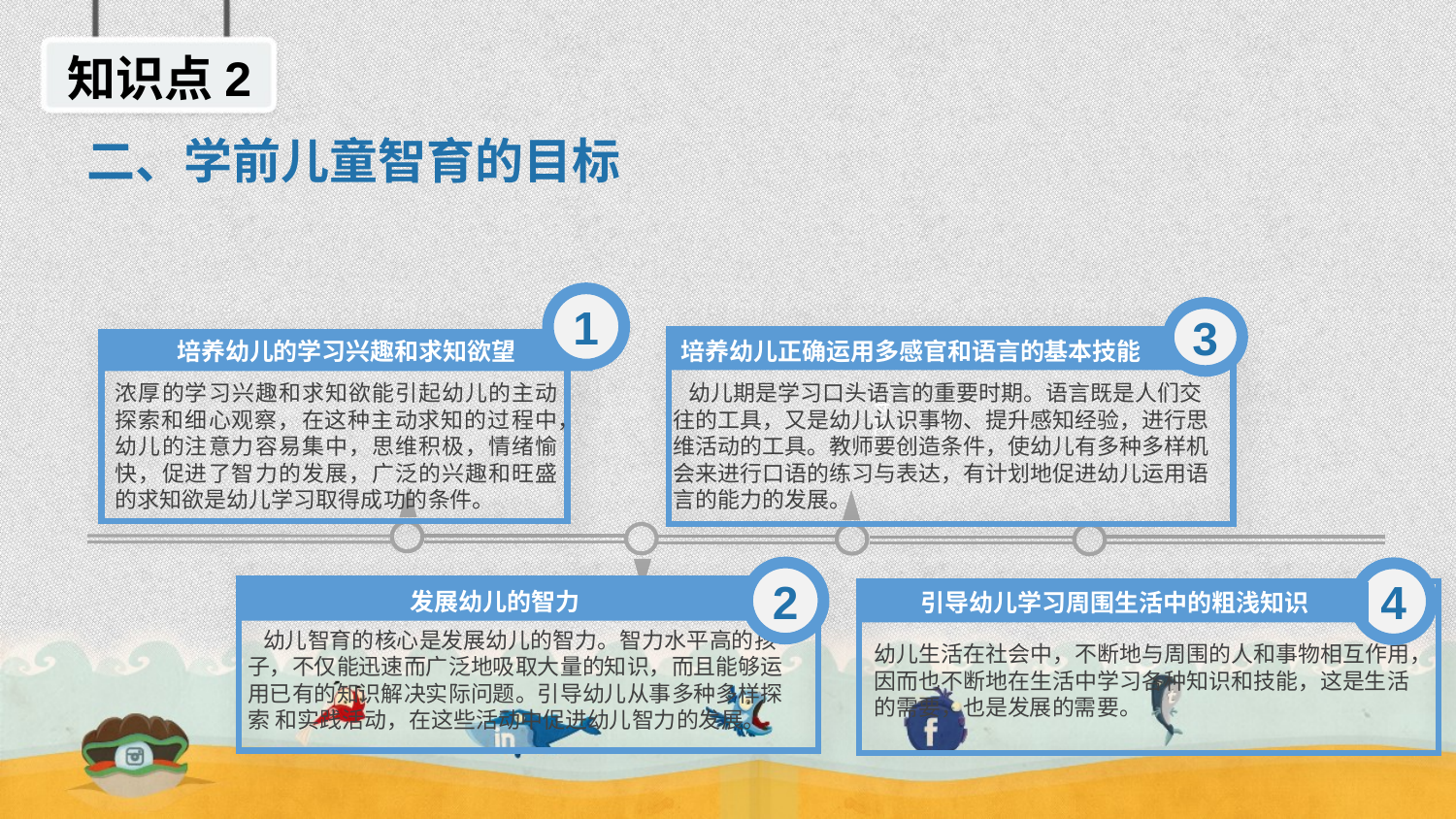

知识点2
二、学前儿童智育的目标

1
3

培养幼儿正确运用多感官和语言的基本技能
培养幼儿的学习兴趣和求知欲望

浓厚的学习兴趣和求知欲能引起幼儿的主动探索和细心观察，在这种主动求知的过程中，幼儿的注意力容易集中，思维积极，情绪愉快，促进了智力的发展，广泛的兴趣和旺盛的求知欲是幼儿学习取得成功的条件。
  幼儿期是学习口头语言的重要时期。语言既是人们交往的工具，又是幼儿认识事物、提升感知经验，进行思维活动的工具。教师要创造条件，使幼儿有多种多样机会来进行口语的练习与表达，有计划地促进幼儿运用语言的能力的发展。
2014

2
4

发展幼儿的智力

引导幼儿学习周围生活中的粗浅知识
  幼儿智育的核心是发展幼儿的智力。智力水平高的孩子，不仅能迅速而广泛地吸取大量的知识，而且能够运用已有的知识解决实际问题。引导幼儿从事多种多样探索 和实践活动，在这些活动中促进幼儿智力的发展。
幼儿生活在社会中，不断地与周围的人和事物相互作用，因而也不断地在生活中学习各种知识和技能，这是生活的需要，也是发展的需要。